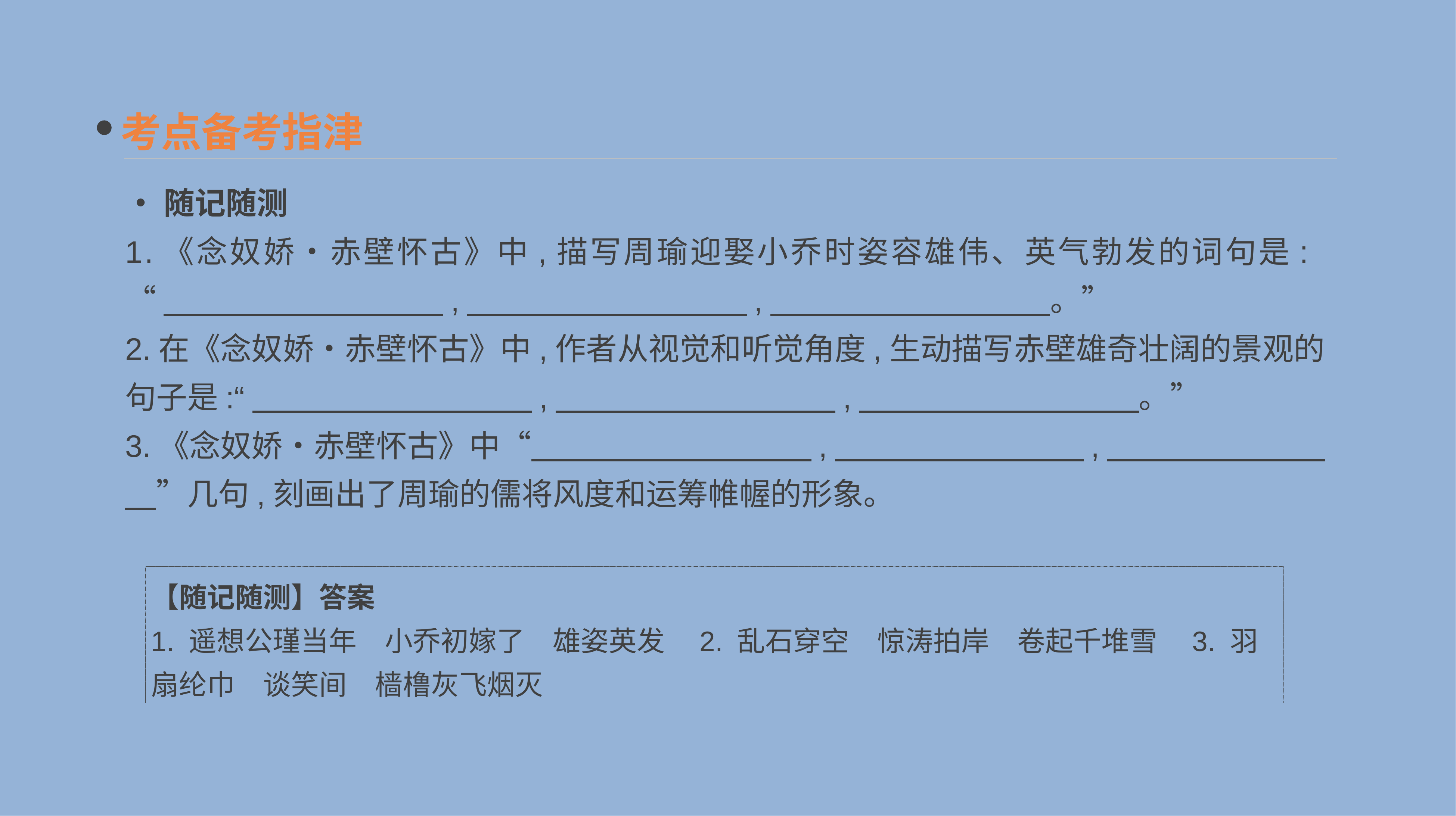

考点备考指津

•随记随测
1.《念奴娇•赤壁怀古》中,描写周瑜迎娶小乔时姿容雄伟、英气勃发的词句是:
“　　　　　　　　　,　　　　　　　　　,　　　　　　　　　。”
2.在《念奴娇•赤壁怀古》中,作者从视觉和听觉角度,生动描写赤壁雄奇壮阔的景观的句子是:“　　　　　　　　　,　　　　　　　　　,　　　　　　　　　。”
3.《念奴娇•赤壁怀古》中“　　　　　　　　　,　　　　　　　　,　　　　　　　　”几句,刻画出了周瑜的儒将风度和运筹帷幄的形象。
【随记随测】答案
1. 遥想公瑾当年　小乔初嫁了　雄姿英发　2. 乱石穿空　惊涛拍岸　卷起千堆雪　3. 羽扇纶巾　谈笑间　樯橹灰飞烟灭